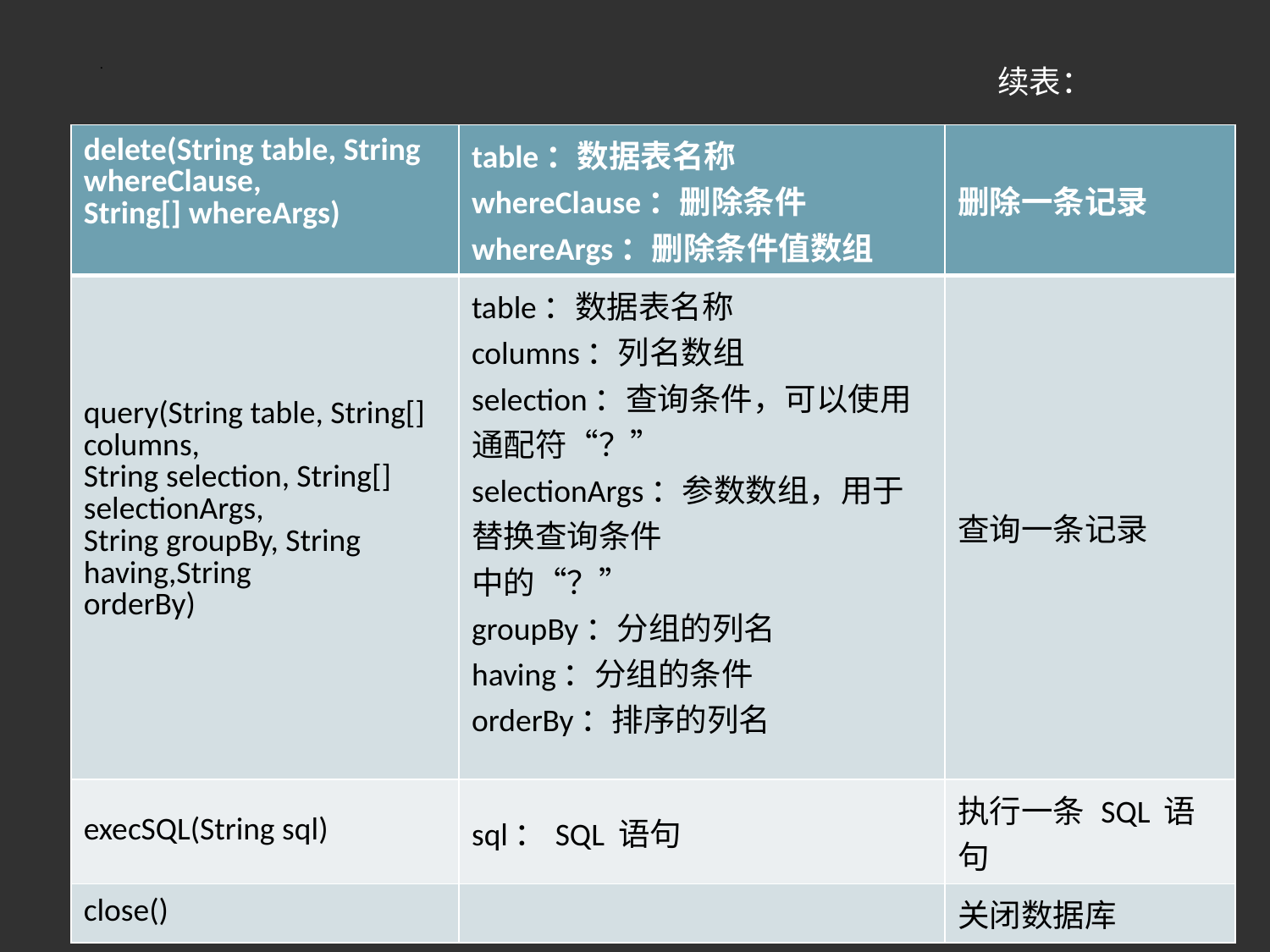

# .
续表：
| delete(String table, String whereClause, String[] whereArgs) | table：数据表名称 whereClause：删除条件 whereArgs：删除条件值数组 | 删除一条记录 |
| --- | --- | --- |
| query(String table, String[] columns, String selection, String[] selectionArgs, String groupBy, String having,String orderBy) | table：数据表名称 columns：列名数组 selection：查询条件，可以使用通配符“？” selectionArgs：参数数组，用于替换查询条件 中的“？” groupBy：分组的列名 having：分组的条件 orderBy：排序的列名 | 查询一条记录 |
| execSQL(String sql) | sql：SQL 语句 | 执行一条 SQL 语句 |
| close() |  | 关闭数据库 |